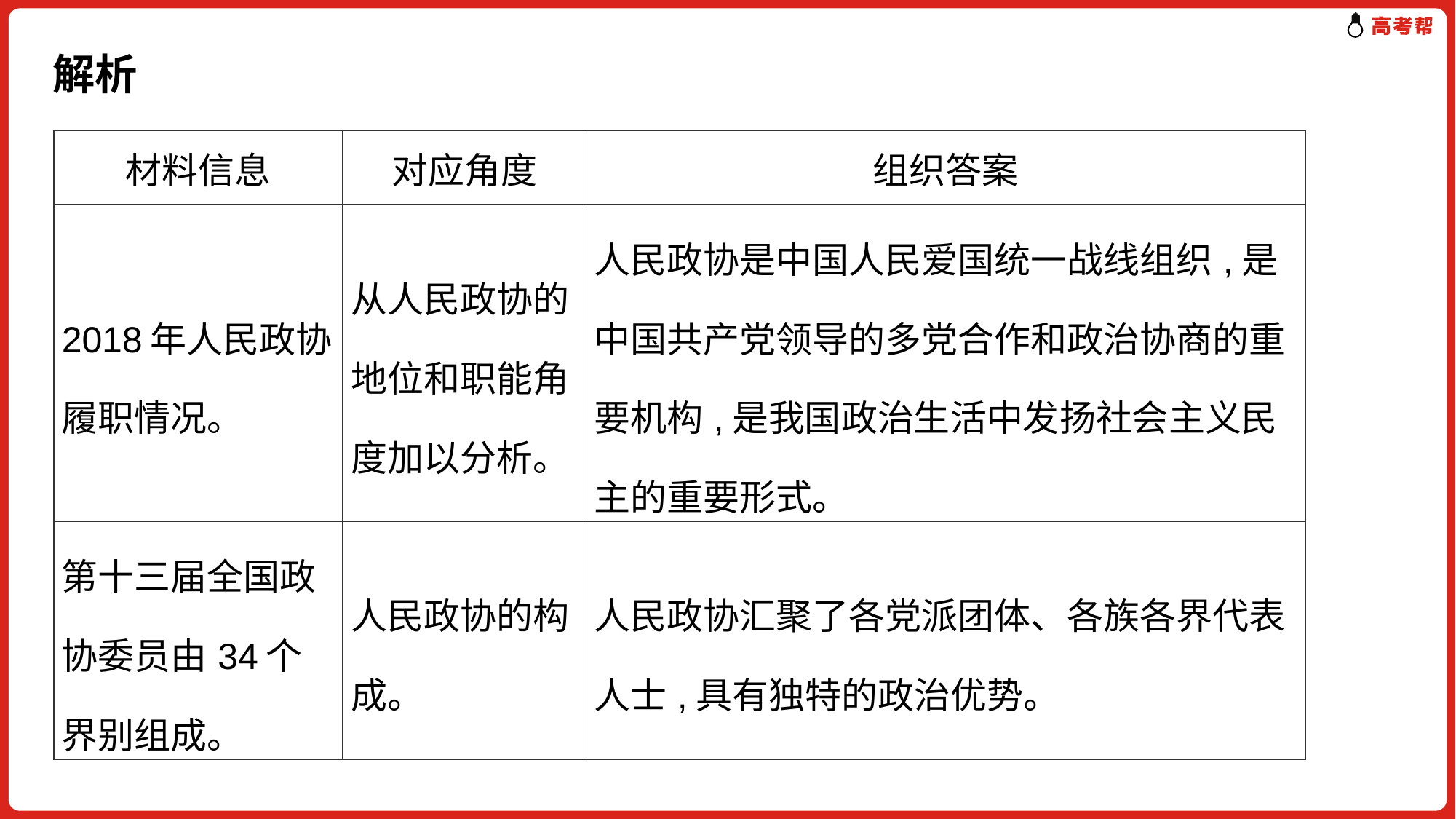

# 解析
| 材料信息 | 对应角度 | 组织答案 |
| --- | --- | --- |
| 2018年人民政协履职情况。 | 从人民政协的地位和职能角度加以分析。 | 人民政协是中国人民爱国统一战线组织,是中国共产党领导的多党合作和政治协商的重要机构,是我国政治生活中发扬社会主义民主的重要形式。 |
| 第十三届全国政协委员由34个界别组成。 | 人民政协的构成。 | 人民政协汇聚了各党派团体、各族各界代表人士,具有独特的政治优势。 |